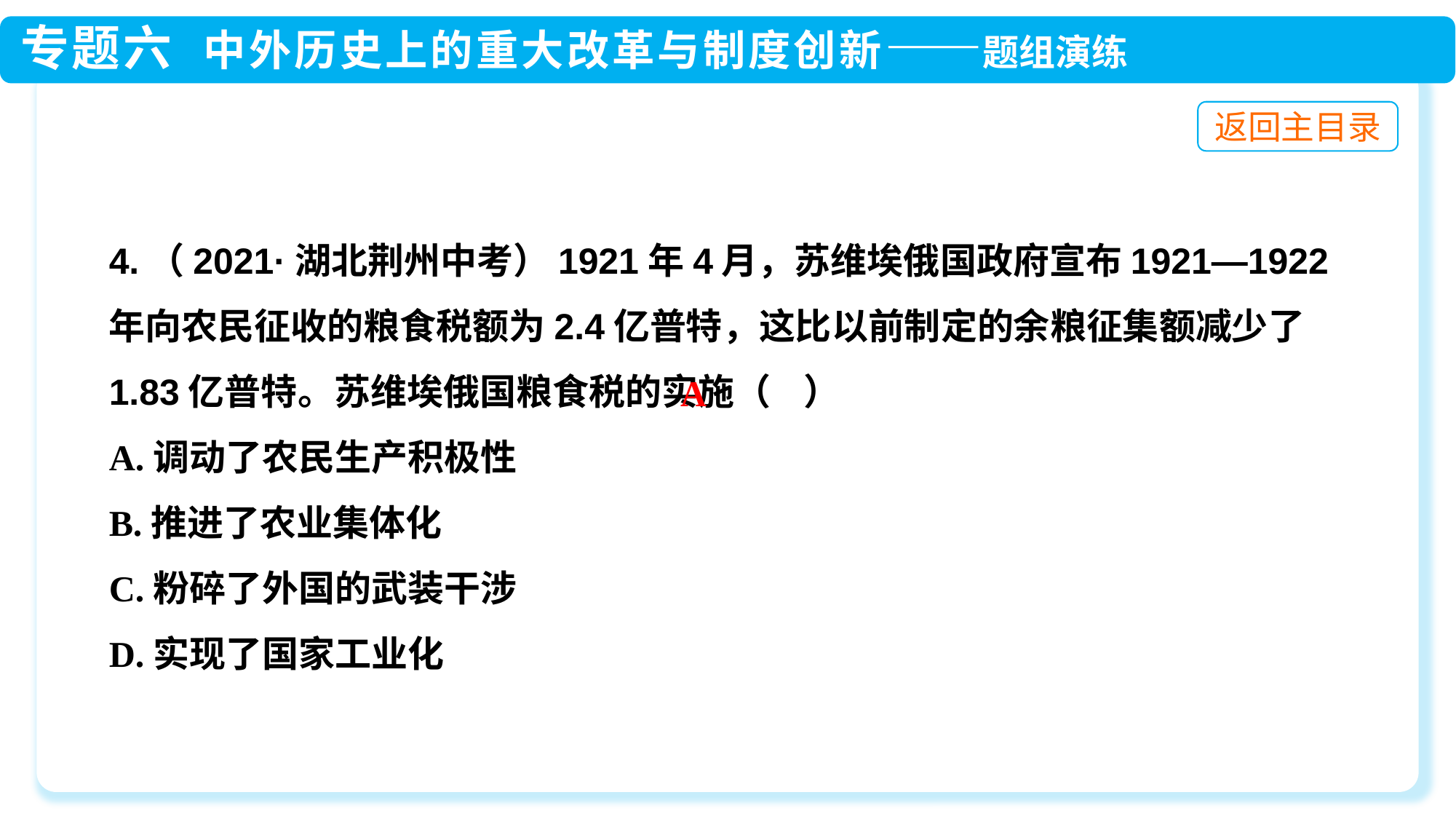

4.（2021·湖北荆州中考）1921年4月，苏维埃俄国政府宣布1921—1922年向农民征收的粮食税额为2.4亿普特，这比以前制定的余粮征集额减少了1.83亿普特。苏维埃俄国粮食税的实施（    ）
A.调动了农民生产积极性
B.推进了农业集体化
C.粉碎了外国的武装干涉
D.实现了国家工业化
A